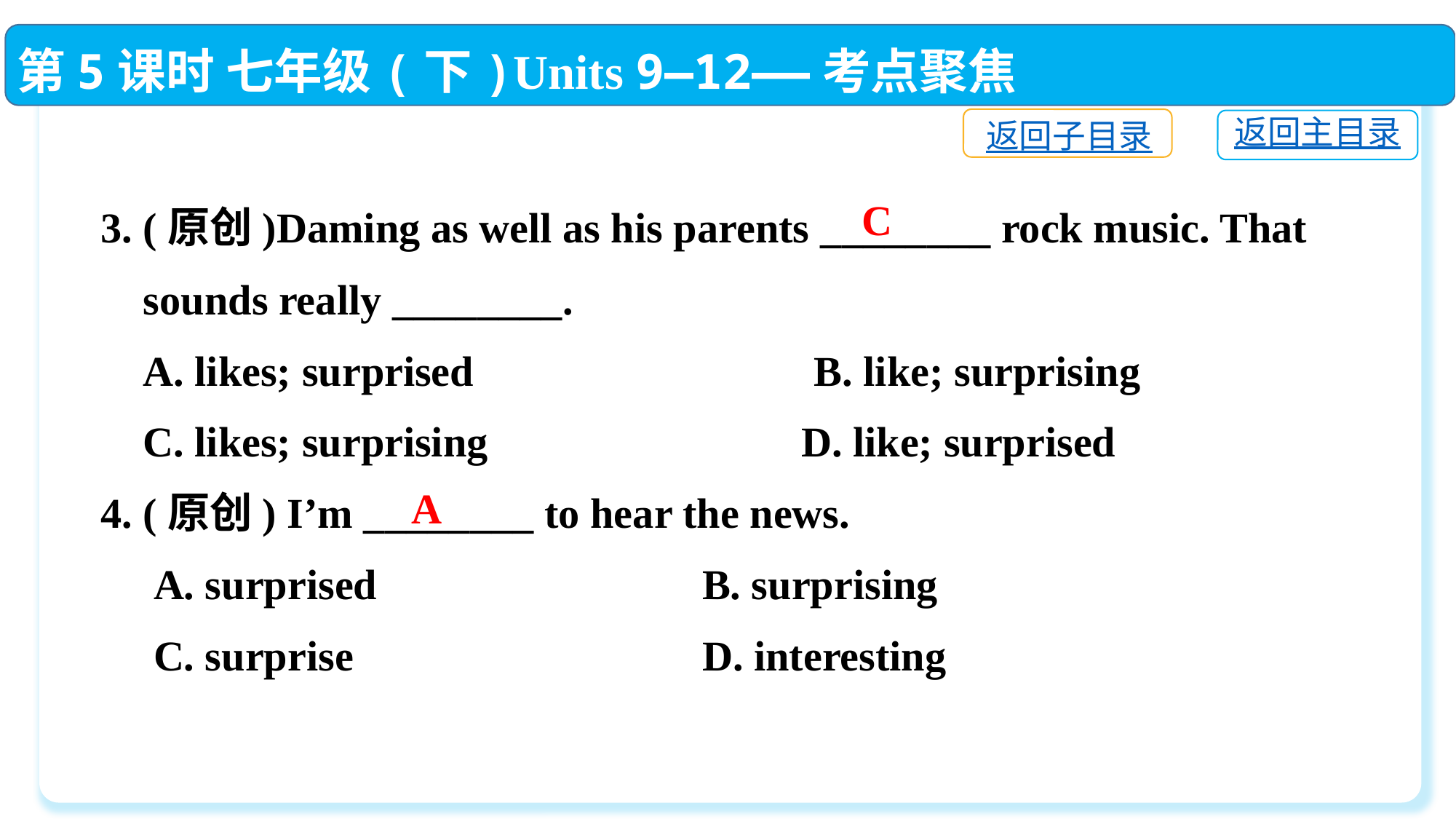

第5课时 七年级(下)Units 9—12——考点聚焦

返回子目录
返回主目录
3. (原创)Daming as well as his parents ________ rock music. That
    sounds really ________.
    A. likes; surprised　　　　	     B. like; surprising
    C. likes; surprising　	               D. like; surprised
4. (原创) I’m ________ to hear the news.
     A. surprised	                          B. surprising
     C. surprise	                          D. interesting
C

A